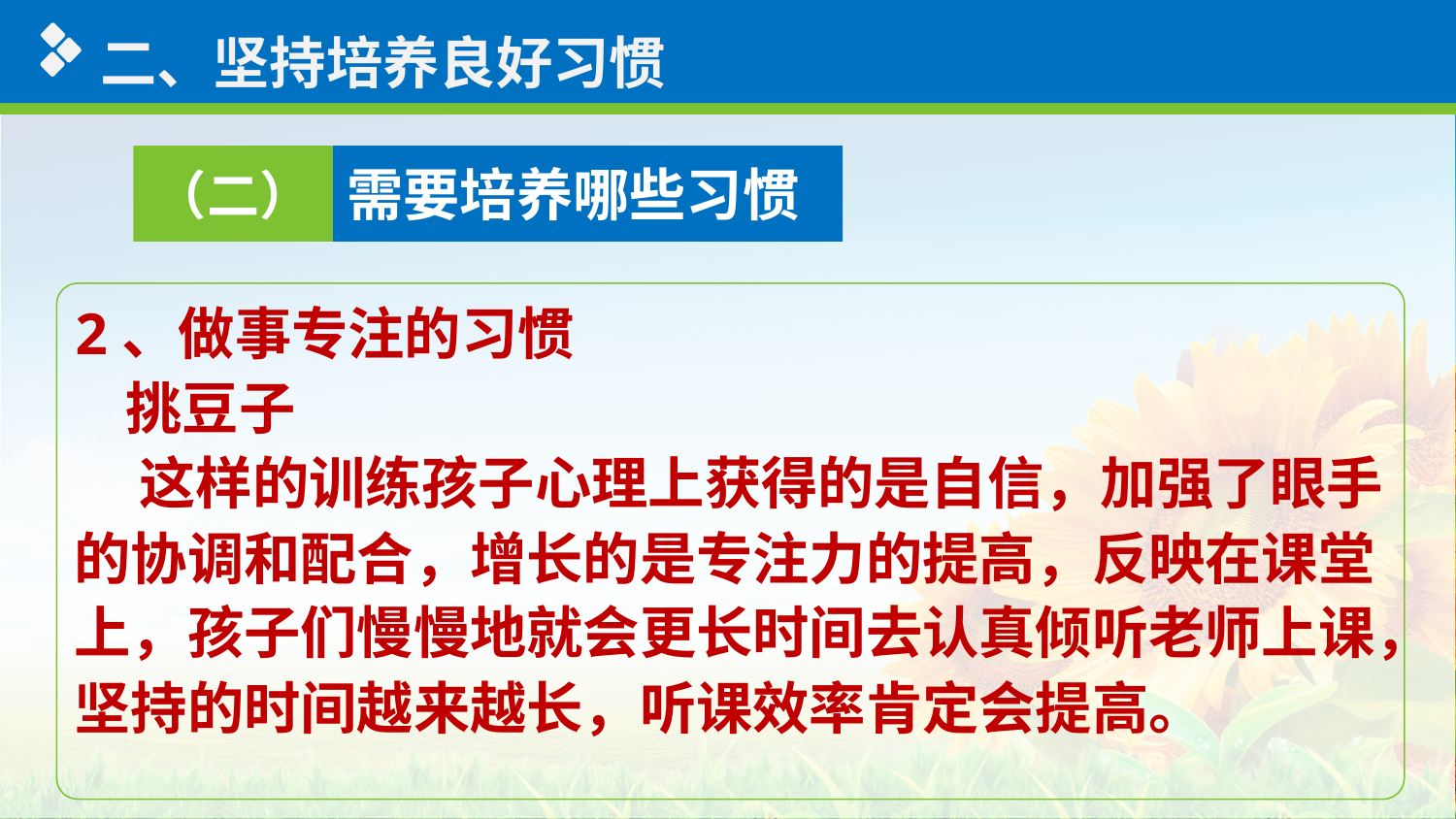

二、坚持培养良好习惯

（二）
需要培养哪些习惯

2、做事专注的习惯
    挑豆子
    这样的训练孩子心理上获得的是自信，加强了眼手的协调和配合，增长的是专注力的提高，反映在课堂上，孩子们慢慢地就会更长时间去认真倾听老师上课，坚持的时间越来越长，听课效率肯定会提高。